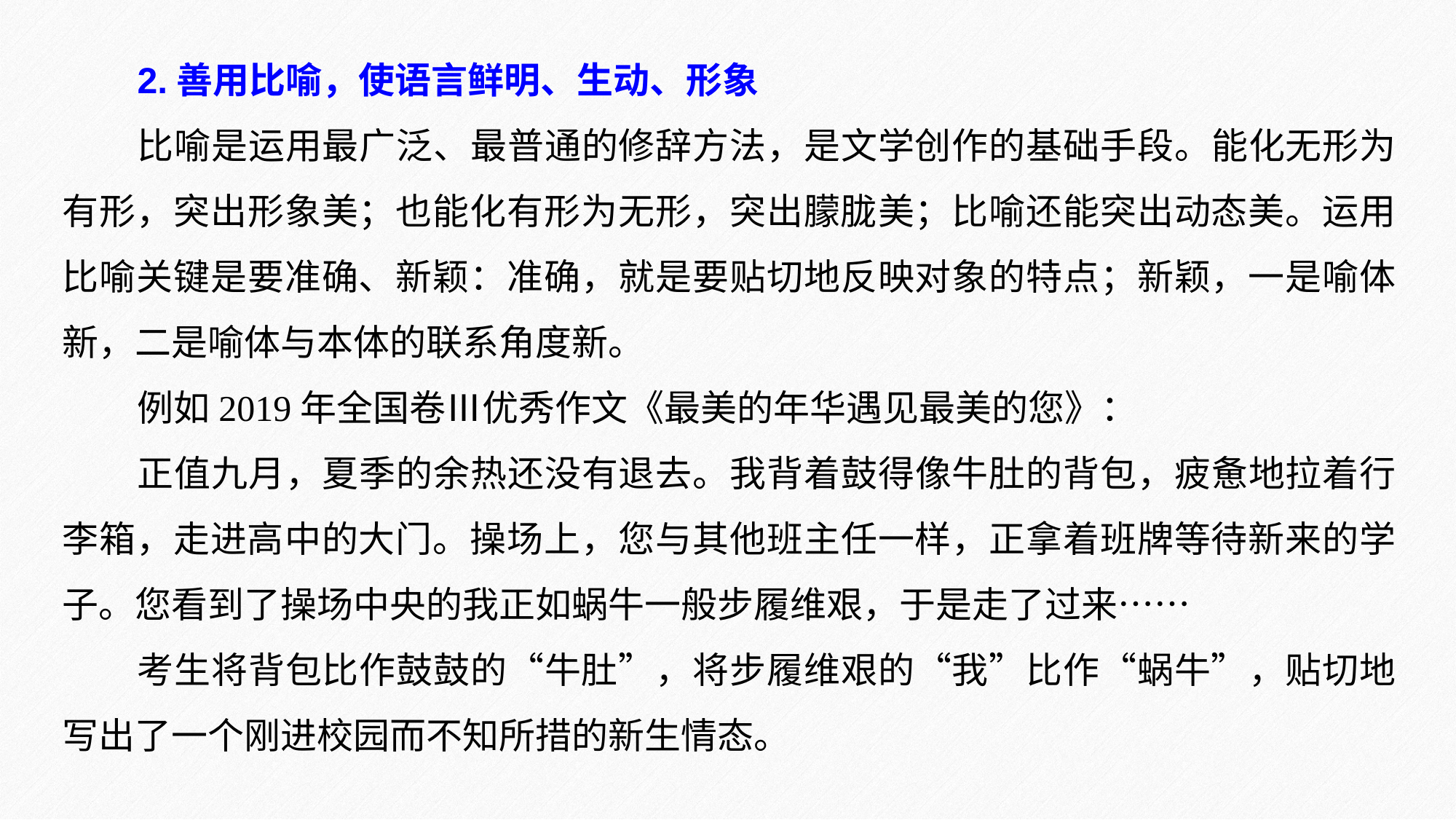

2.善用比喻，使语言鲜明、生动、形象
比喻是运用最广泛、最普通的修辞方法，是文学创作的基础手段。能化无形为有形，突出形象美；也能化有形为无形，突出朦胧美；比喻还能突出动态美。运用比喻关键是要准确、新颖：准确，就是要贴切地反映对象的特点；新颖，一是喻体新，二是喻体与本体的联系角度新。
例如2019年全国卷Ⅲ优秀作文《最美的年华遇见最美的您》：
正值九月，夏季的余热还没有退去。我背着鼓得像牛肚的背包，疲惫地拉着行李箱，走进高中的大门。操场上，您与其他班主任一样，正拿着班牌等待新来的学子。您看到了操场中央的我正如蜗牛一般步履维艰，于是走了过来……
考生将背包比作鼓鼓的“牛肚”，将步履维艰的“我”比作“蜗牛”，贴切地写出了一个刚进校园而不知所措的新生情态。